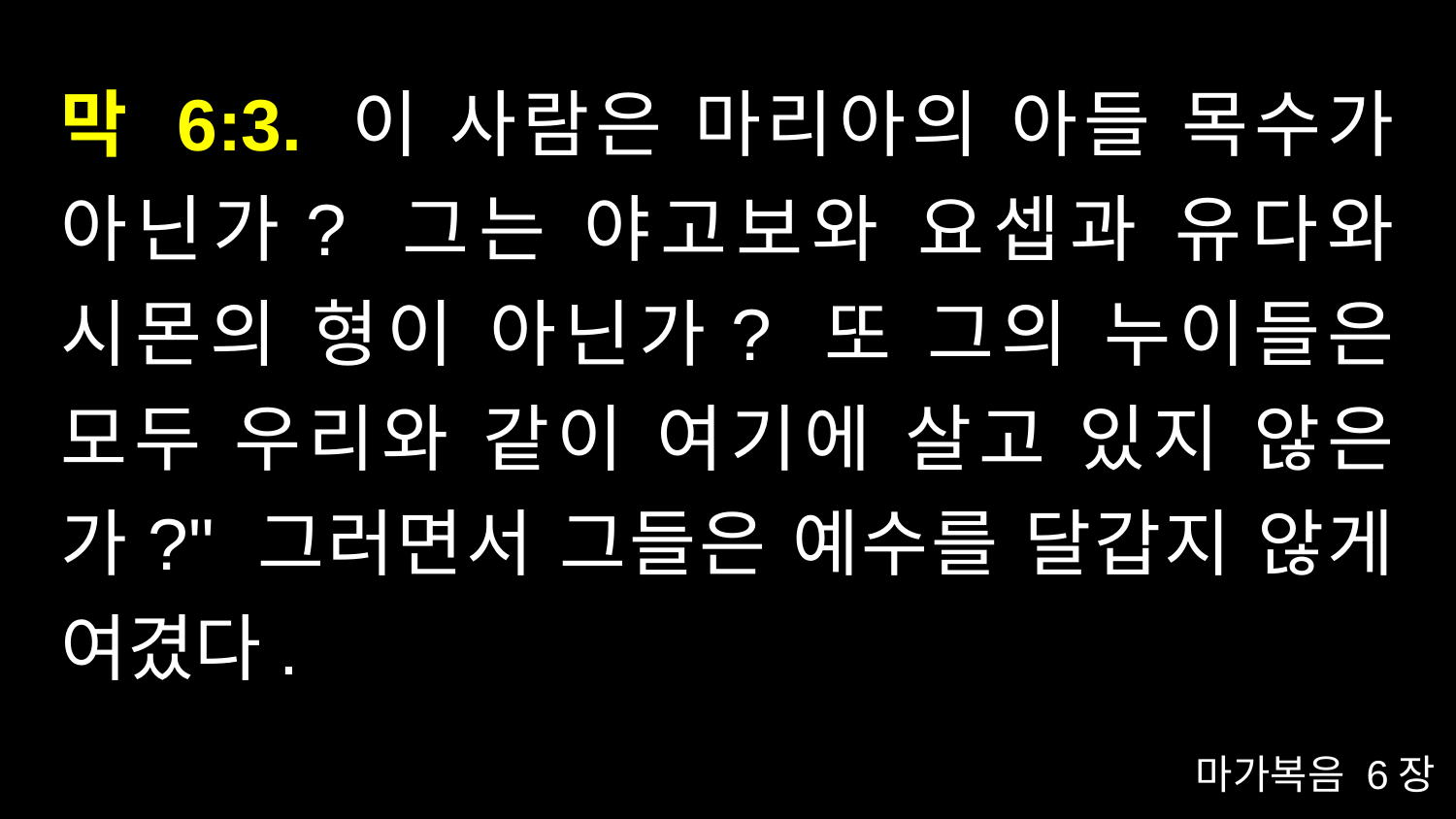

# 막 6:3. 이 사람은 마리아의 아들 목수가 아닌가? 그는 야고보와 요셉과 유다와 시몬의 형이 아닌가? 또 그의 누이들은 모두 우리와 같이 여기에 살고 있지 않은가?" 그러면서 그들은 예수를 달갑지 않게 여겼다.
마가복음 6장